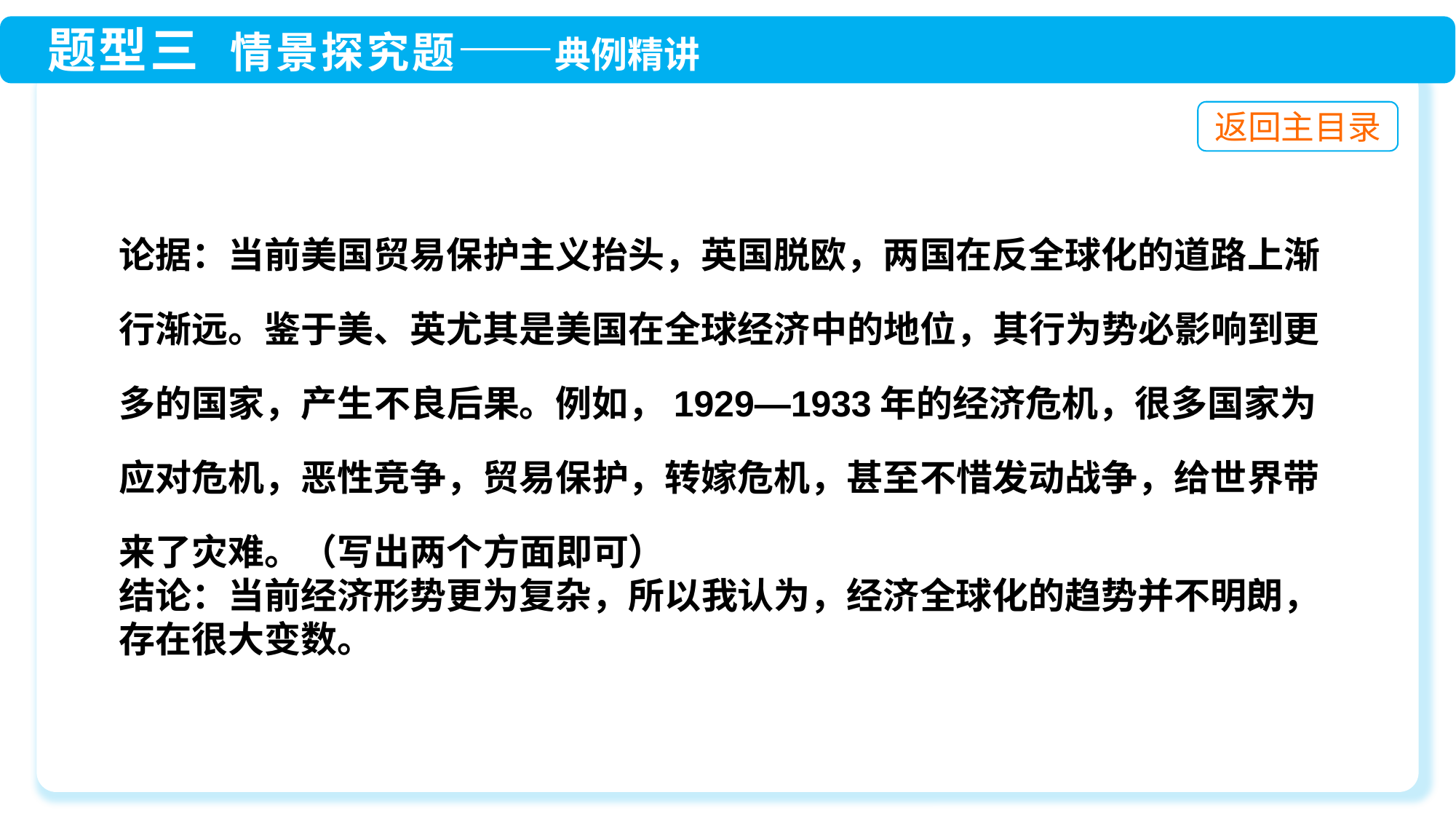

论据：当前美国贸易保护主义抬头，英国脱欧，两国在反全球化的道路上渐行渐远。鉴于美、英尤其是美国在全球经济中的地位，其行为势必影响到更多的国家，产生不良后果。例如，1929—1933年的经济危机，很多国家为应对危机，恶性竞争，贸易保护，转嫁危机，甚至不惜发动战争，给世界带来了灾难。（写出两个方面即可）
结论：当前经济形势更为复杂，所以我认为，经济全球化的趋势并不明朗，存在很大变数。